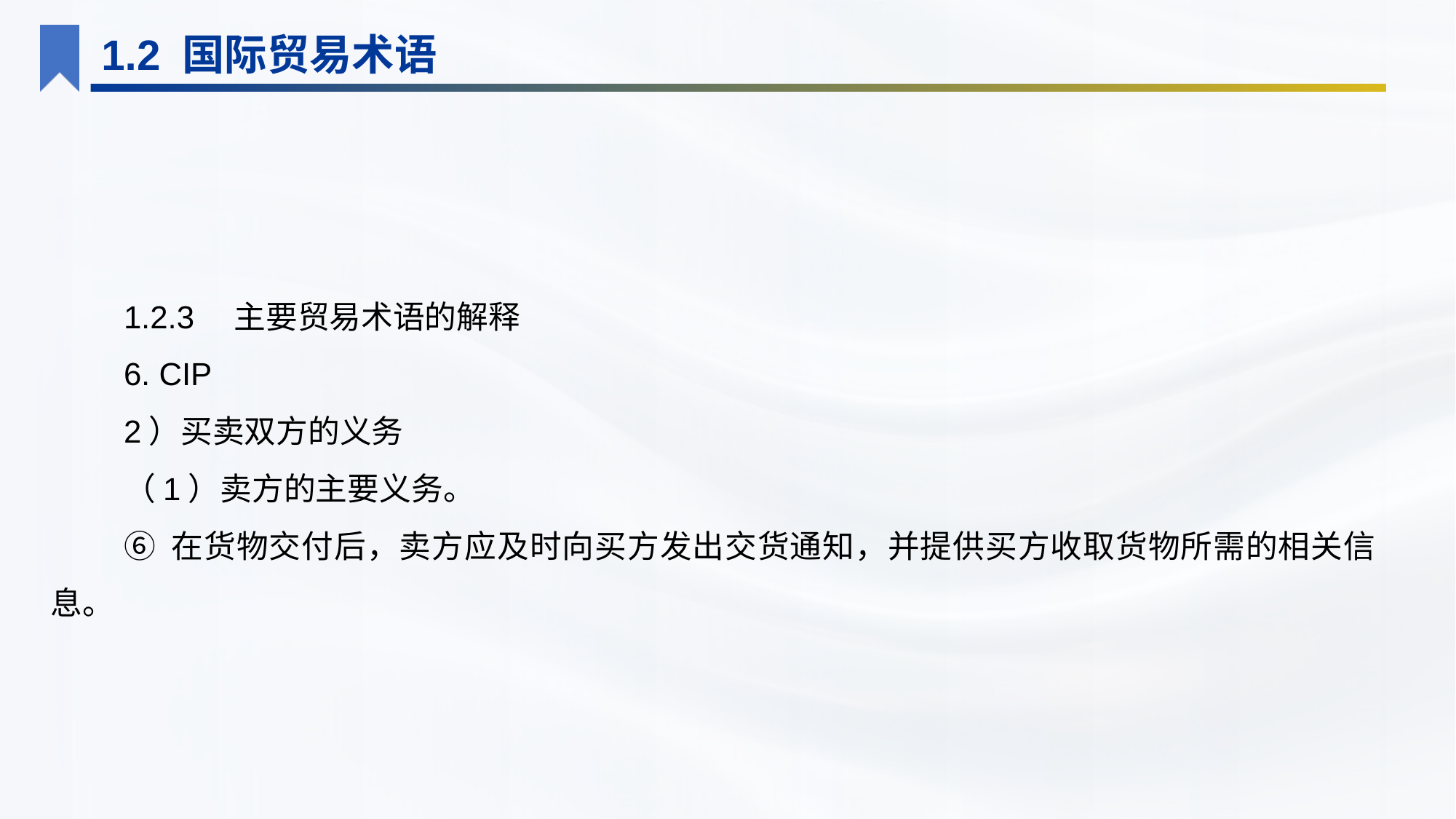

1.2 国际贸易术语
1.2.3　主要贸易术语的解释
6. CIP
2）买卖双方的义务
（1）卖方的主要义务。
⑥ 在货物交付后，卖方应及时向买方发出交货通知，并提供买方收取货物所需的相关信息。